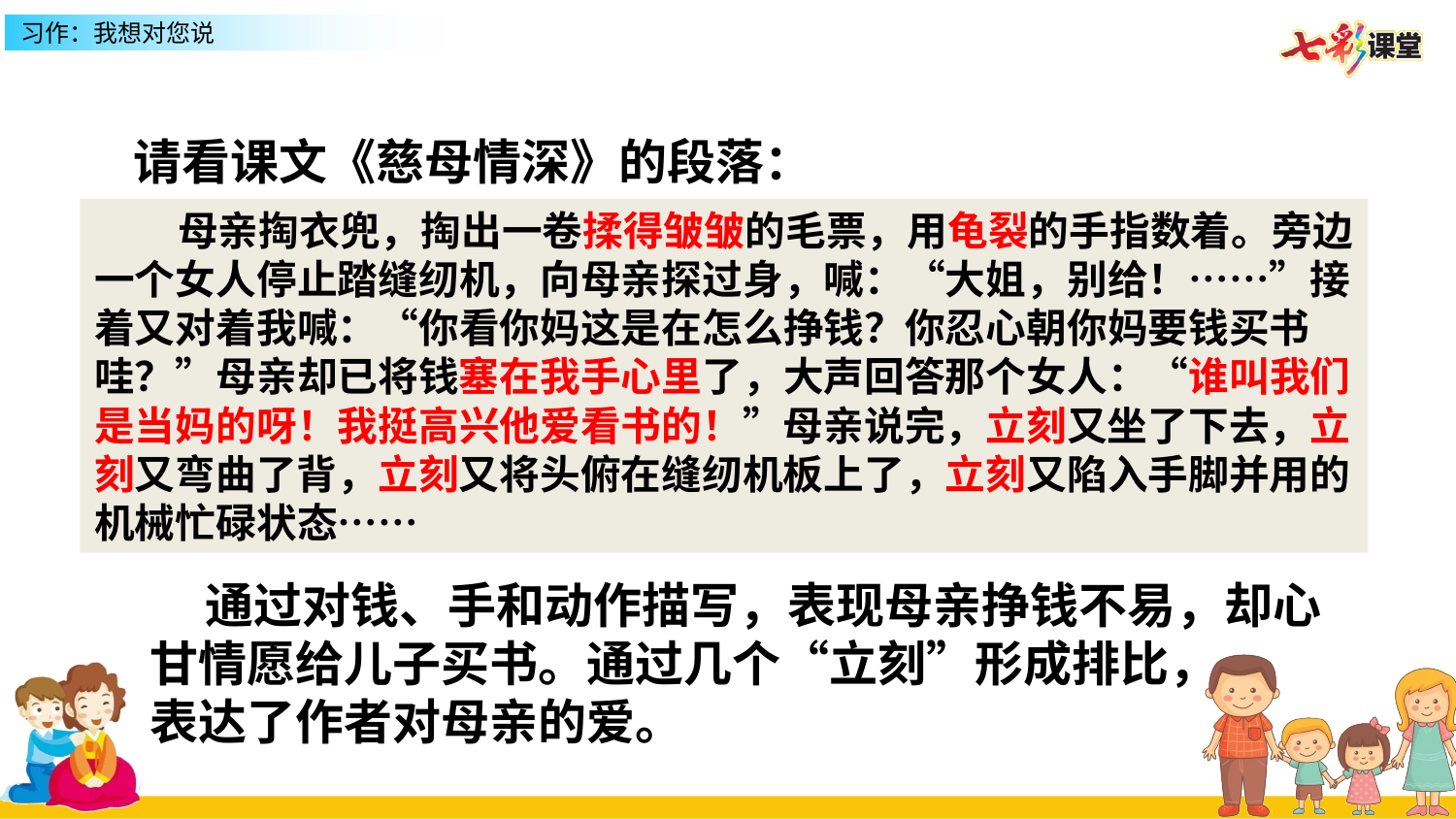

请看课文《慈母情深》的段落：
        母亲掏衣兜，掏出一卷揉得皱皱的毛票，用龟裂的手指数着。旁边一个女人停止踏缝纫机，向母亲探过身，喊：“大姐，别给！……”接着又对着我喊：“你看你妈这是在怎么挣钱？你忍心朝你妈要钱买书哇？”母亲却已将钱塞在我手心里了，大声回答那个女人：“谁叫我们是当妈的呀！我挺高兴他爱看书的！”母亲说完，立刻又坐了下去，立刻又弯曲了背，立刻又将头俯在缝纫机板上了，立刻又陷入手脚并用的机械忙碌状态……
    通过对钱、手和动作描写，表现母亲挣钱不易，却心甘情愿给儿子买书。通过几个“立刻”形成排比，
表达了作者对母亲的爱。